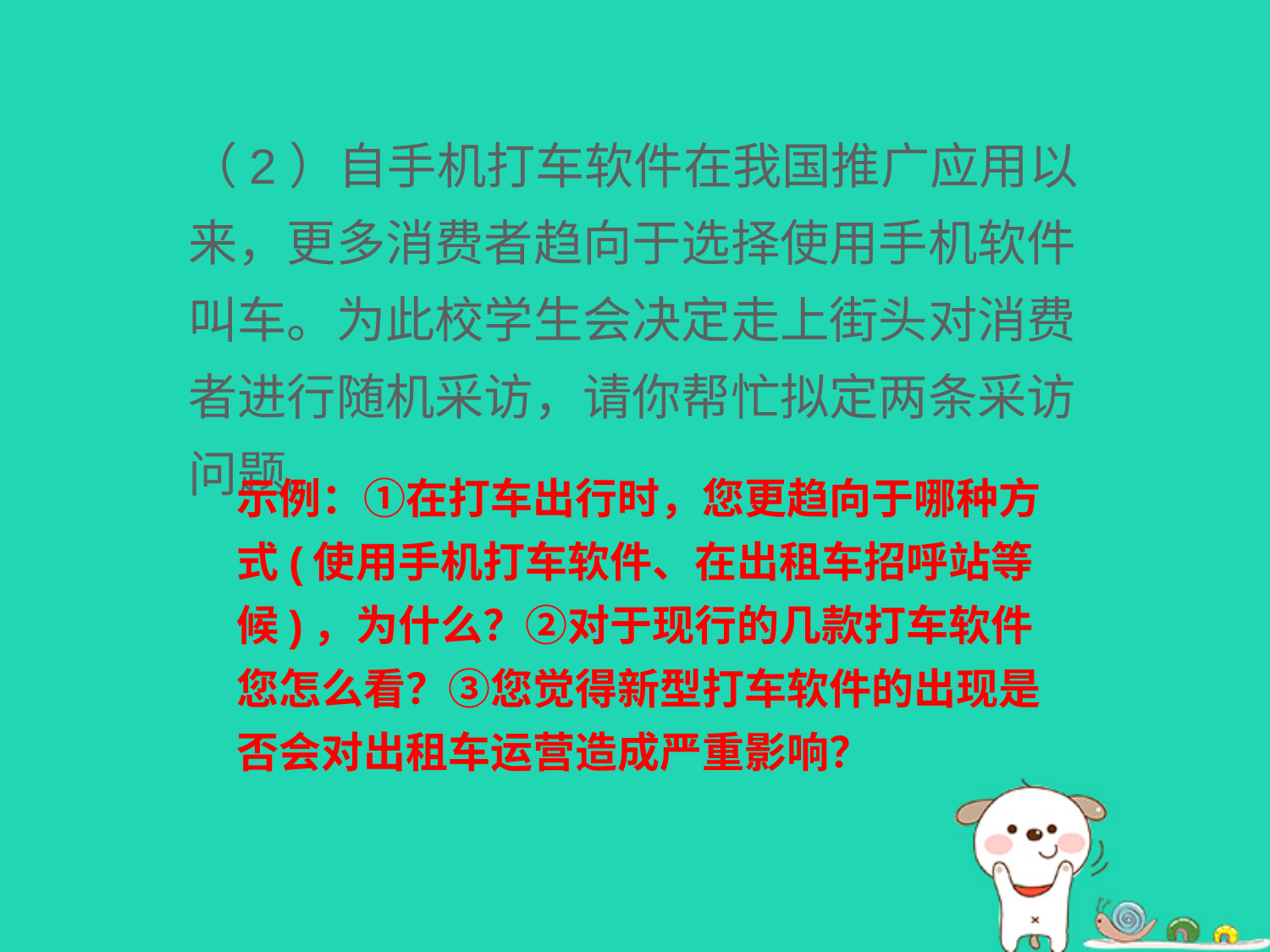

（2）自手机打车软件在我国推广应用以来，更多消费者趋向于选择使用手机软件叫车。为此校学生会决定走上街头对消费者进行随机采访，请你帮忙拟定两条采访问题。
示例：①在打车出行时，您更趋向于哪种方式(使用手机打车软件、在出租车招呼站等候)，为什么？②对于现行的几款打车软件您怎么看？③您觉得新型打车软件的出现是否会对出租车运营造成严重影响？